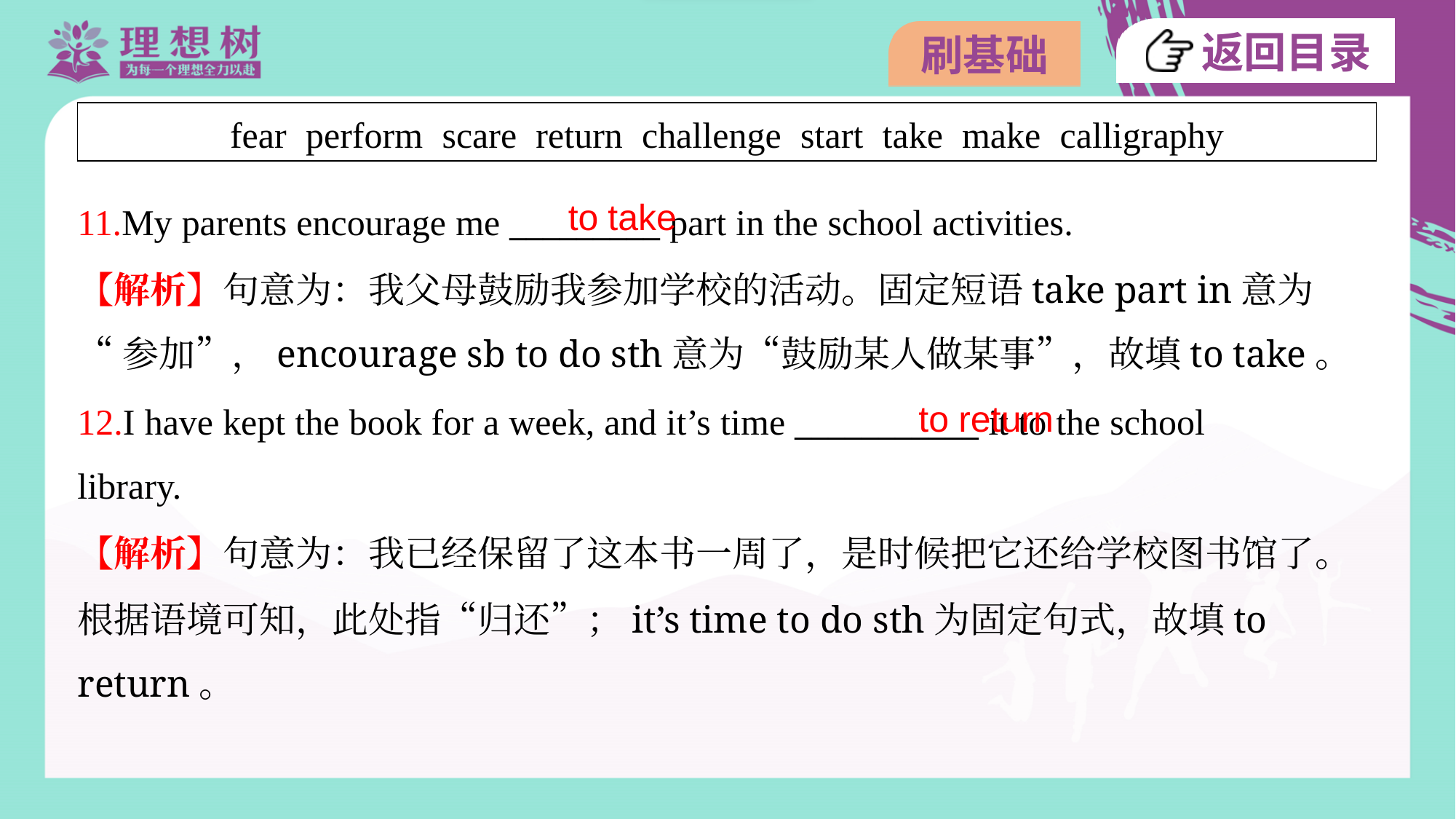

| fear perform scare return challenge start take make calligraphy |
| --- |
to take
11.My parents encourage me _________ part in the school activities.
【解析】句意为：我父母鼓励我参加学校的活动。固定短语take part in意为
“参加”，encourage sb to do sth意为“鼓励某人做某事”，故填to take。
to return
12.I have kept the book for a week, and it’s time ___________ it to the school
library.
【解析】句意为：我已经保留了这本书一周了，是时候把它还给学校图书馆了。
根据语境可知，此处指“归还”；it’s time to do sth为固定句式，故填to
return。